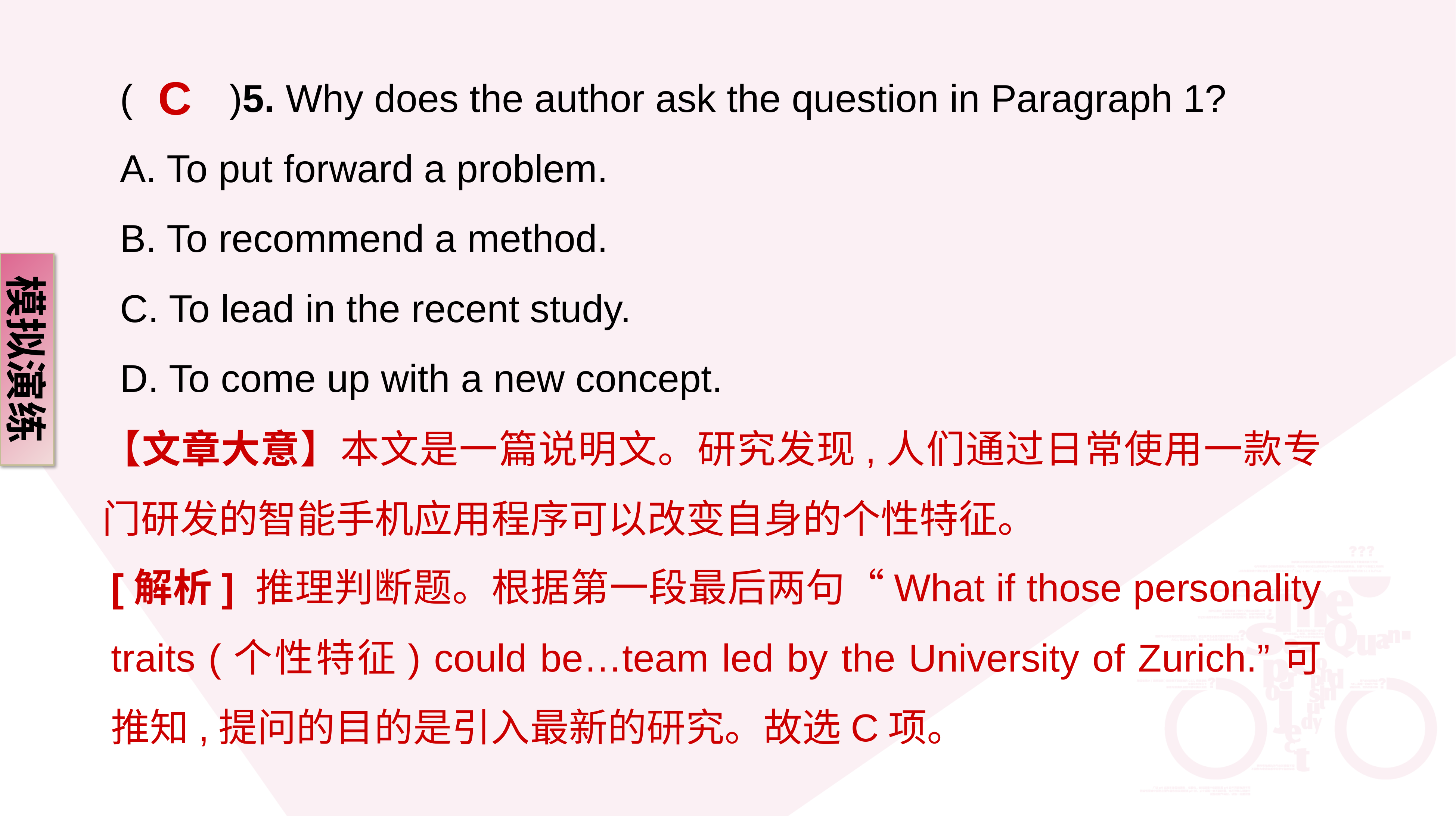

C
(　　)5. Why does the author ask the question in Paragraph 1?
A. To put forward a problem.
B. To recommend a method.
C. To lead in the recent study.
D. To come up with a new concept.
模拟演练
【文章大意】本文是一篇说明文。研究发现,人们通过日常使用一款专门研发的智能手机应用程序可以改变自身的个性特征。
[解析] 推理判断题。根据第一段最后两句“What if those personality traits (个性特征) could be…team led by the University of Zurich.”可推知,提问的目的是引入最新的研究。故选C项。